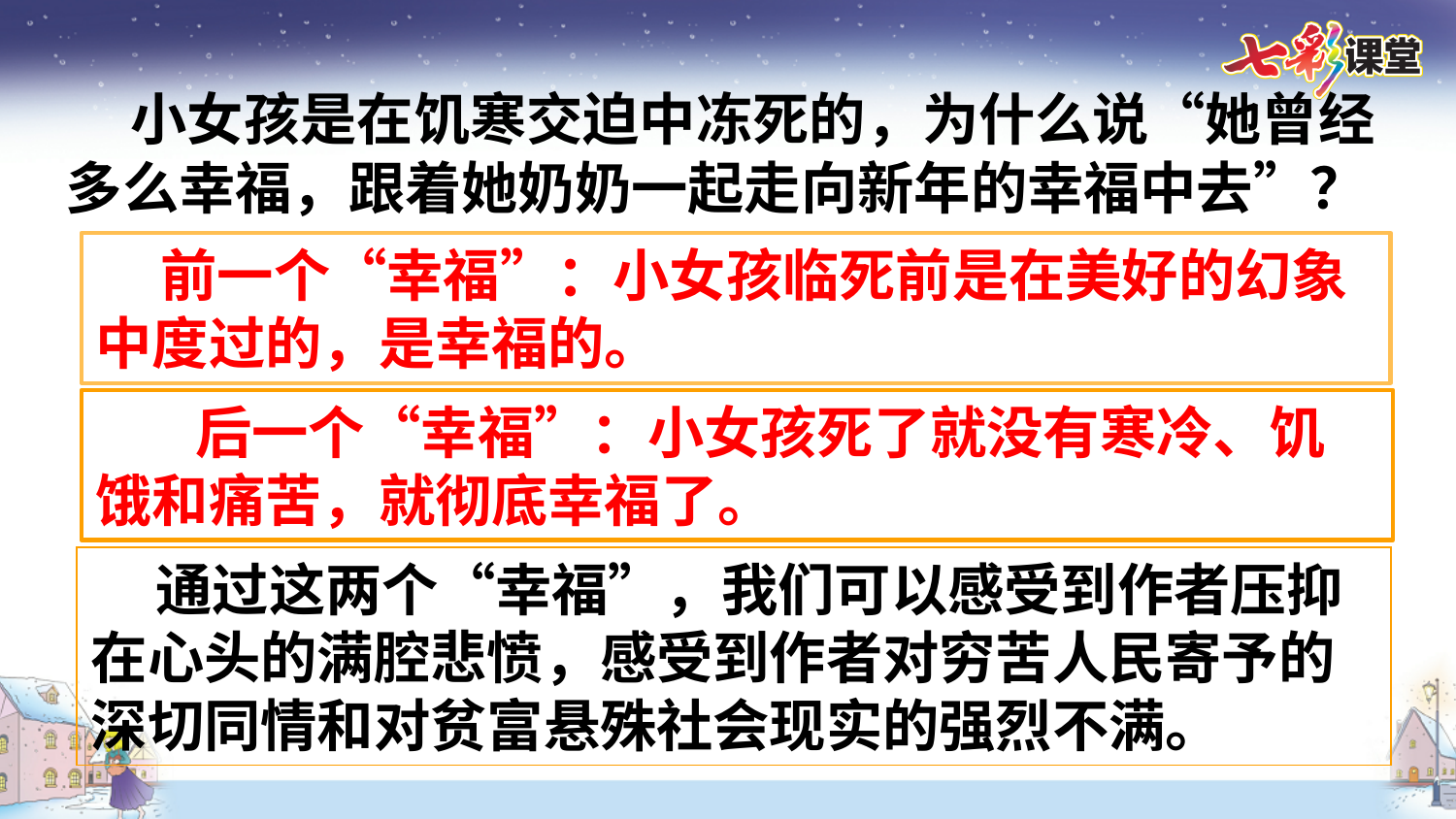

小女孩是在饥寒交迫中冻死的，为什么说“她曾经多么幸福，跟着她奶奶一起走向新年的幸福中去”？
    前一个“幸福”：小女孩临死前是在美好的幻象中度过的，是幸福的。
 后一个“幸福”：小女孩死了就没有寒冷、饥饿和痛苦，就彻底幸福了。
    通过这两个“幸福”，我们可以感受到作者压抑在心头的满腔悲愤，感受到作者对穷苦人民寄予的深切同情和对贫富悬殊社会现实的强烈不满。